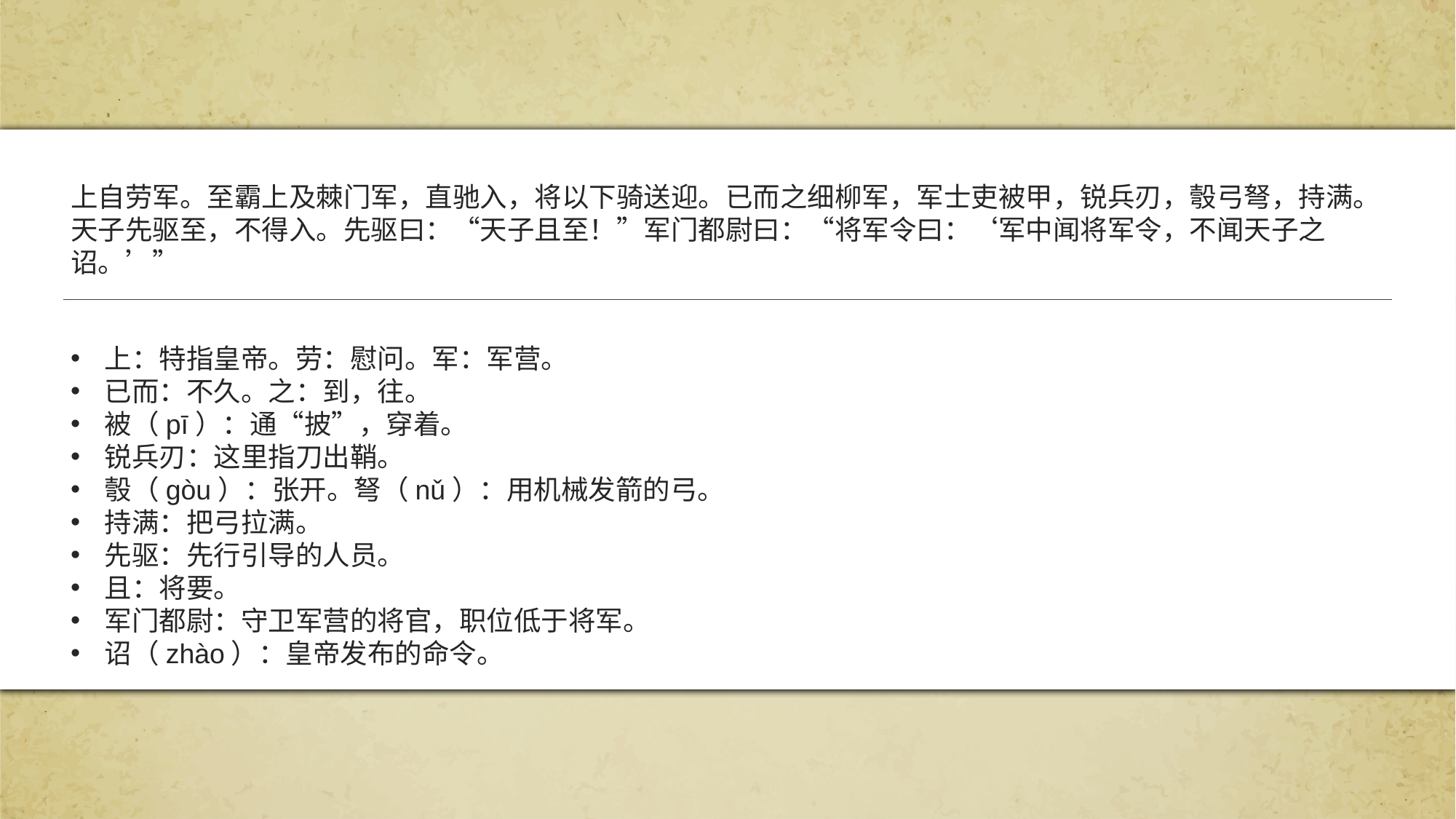

上自劳军。至霸上及棘门军，直驰入，将以下骑送迎。已而之细柳军，军士吏被甲，锐兵刃，彀弓弩，持满。天子先驱至，不得入。先驱曰：“天子且至！”军门都尉曰：“将军令曰：‘军中闻将军令，不闻天子之诏。’”
上：特指皇帝。劳：慰问。军：军营。
已而：不久。之：到，往。
被（pī）：通“披”，穿着。
锐兵刃：这里指刀出鞘。
彀（gòu）：张开。弩（nǔ）：用机械发箭的弓。
持满：把弓拉满。
先驱：先行引导的人员。
且：将要。
军门都尉：守卫军营的将官，职位低于将军。
诏（zhào）：皇帝发布的命令。